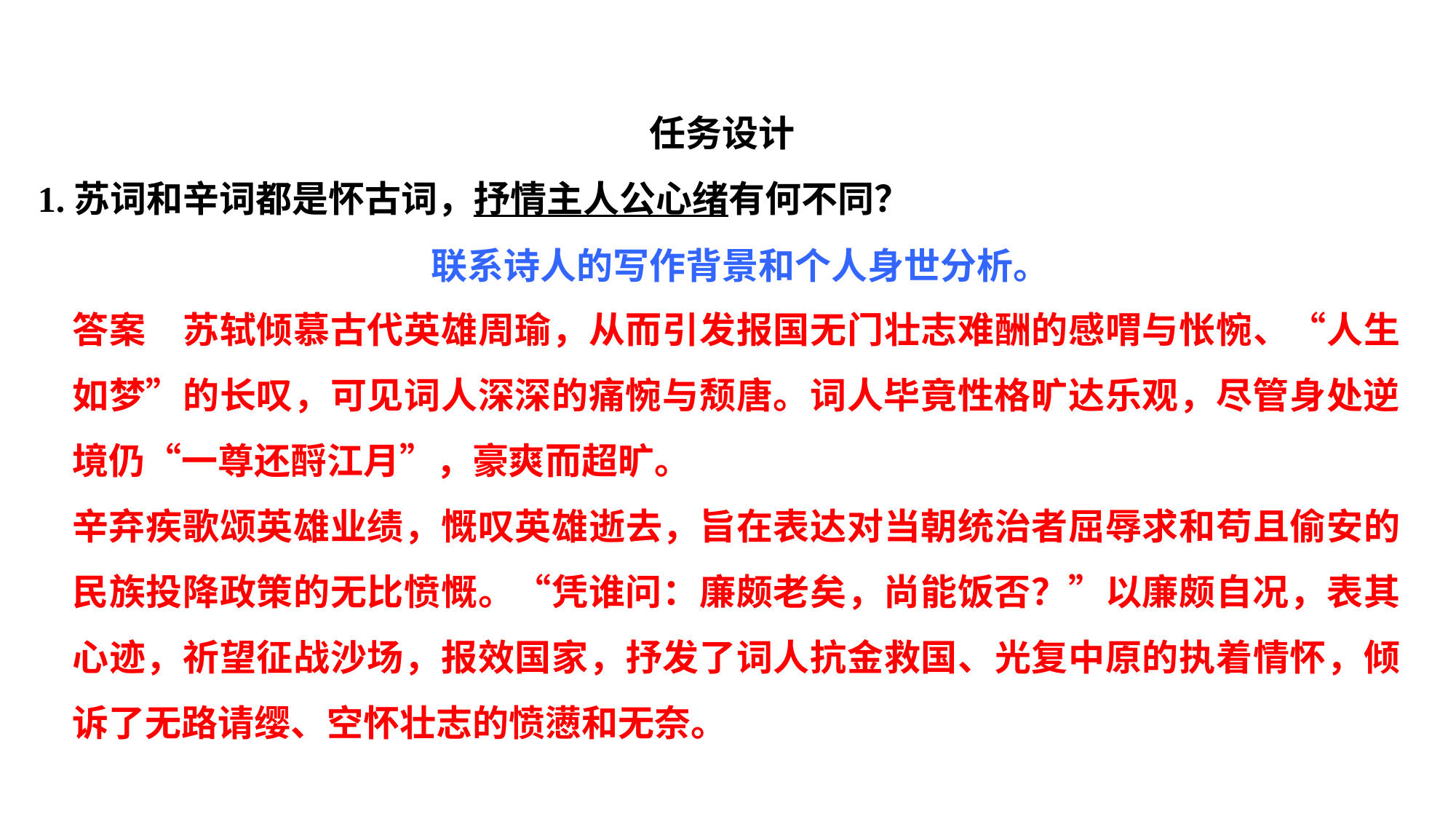

任务设计
1.苏词和辛词都是怀古词，抒情主人公心绪有何不同？
联系诗人的写作背景和个人身世分析。
答案　苏轼倾慕古代英雄周瑜，从而引发报国无门壮志难酬的感喟与怅惋、“人生如梦”的长叹，可见词人深深的痛惋与颓唐。词人毕竟性格旷达乐观，尽管身处逆境仍“一尊还酹江月”，豪爽而超旷。
辛弃疾歌颂英雄业绩，慨叹英雄逝去，旨在表达对当朝统治者屈辱求和苟且偷安的民族投降政策的无比愤慨。“凭谁问：廉颇老矣，尚能饭否？”以廉颇自况，表其心迹，祈望征战沙场，报效国家，抒发了词人抗金救国、光复中原的执着情怀，倾诉了无路请缨、空怀壮志的愤懑和无奈。